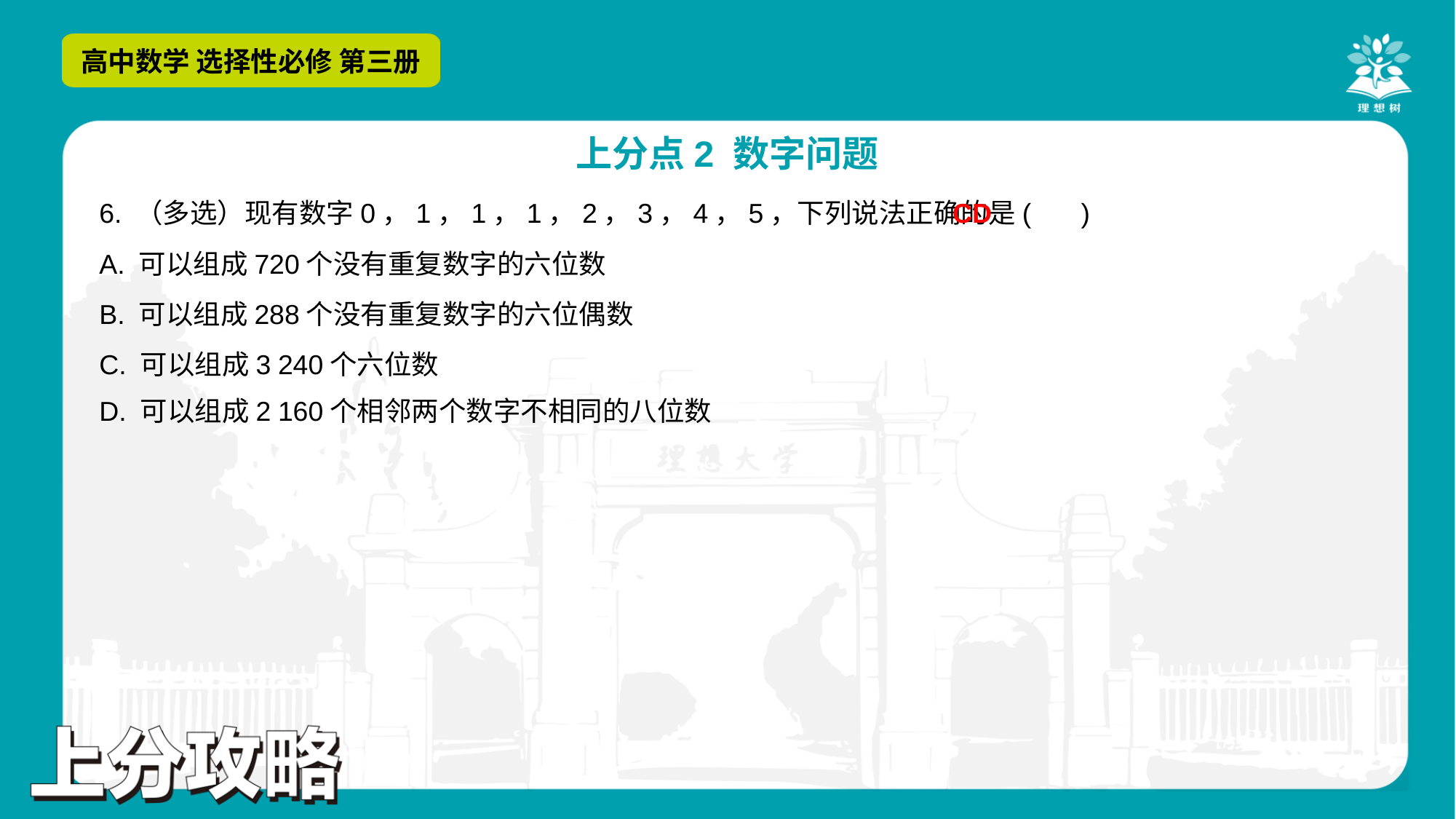

CD
6. （多选）现有数字0，1，1，1，2，3，4，5，下列说法正确的是(       )
A. 可以组成720个没有重复数字的六位数
B. 可以组成288个没有重复数字的六位偶数
C. 可以组成3 240个六位数
D. 可以组成2 160个相邻两个数字不相同的八位数